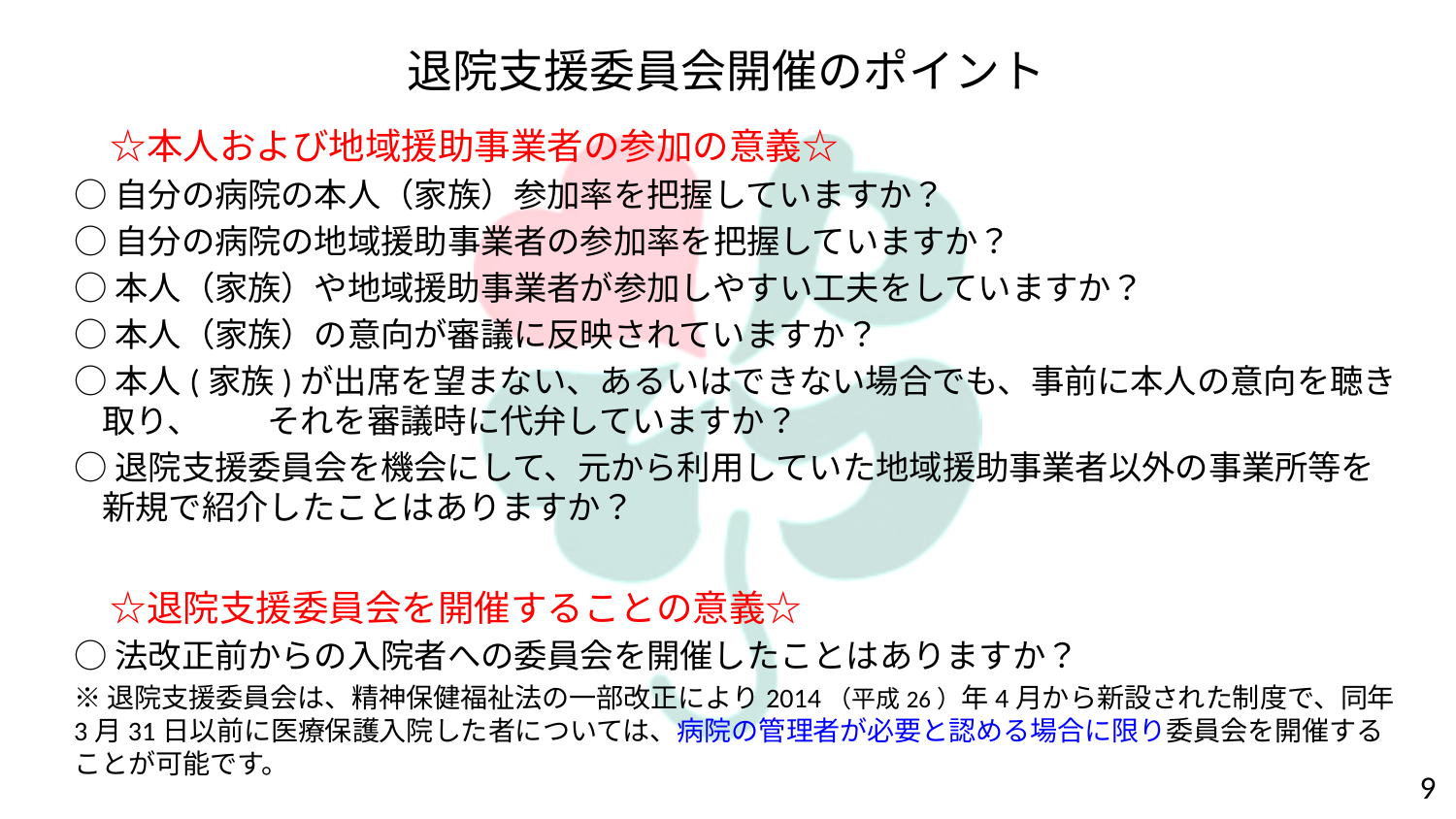

退院支援委員会開催のポイント

　☆本人および地域援助事業者の参加の意義☆
○自分の病院の本人（家族）参加率を把握していますか？
○自分の病院の地域援助事業者の参加率を把握していますか？
○本人（家族）や地域援助事業者が参加しやすい工夫をしていますか？
○本人（家族）の意向が審議に反映されていますか？
○本人(家族)が出席を望まない、あるいはできない場合でも、事前に本人の意向を聴き取り、　　それを審議時に代弁していますか？
○退院支援委員会を機会にして、元から利用していた地域援助事業者以外の事業所等を新規で紹介したことはありますか？

　☆退院支援委員会を開催することの意義☆
○法改正前からの入院者への委員会を開催したことはありますか？
※退院支援委員会は、精神保健福祉法の一部改正により2014（平成26）年4月から新設された制度で、同年3月31日以前に医療保護入院した者については、病院の管理者が必要と認める場合に限り委員会を開催することが可能です。

9